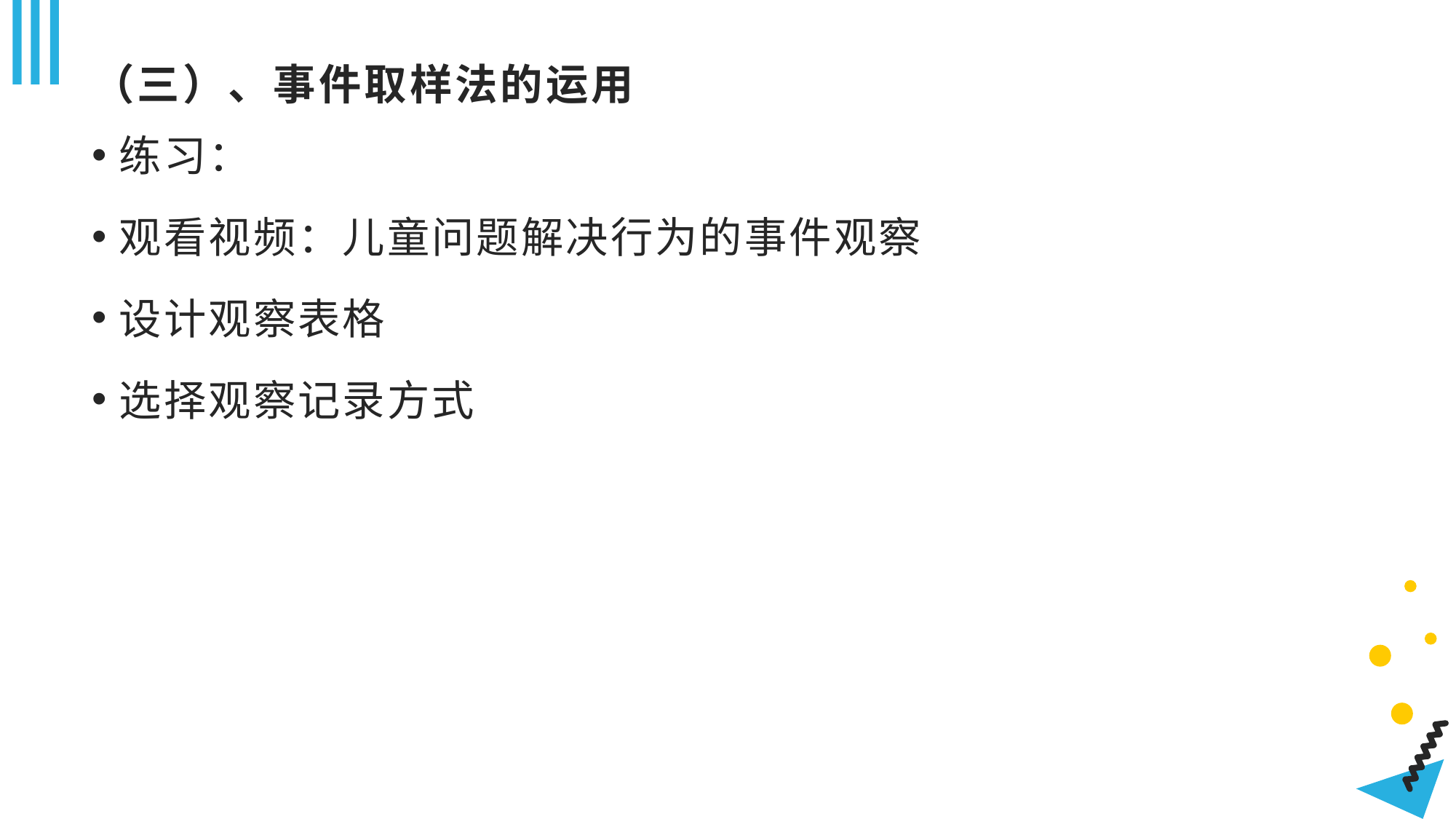

# （三）、事件取样法的运用
练习：
观看视频：儿童问题解决行为的事件观察
设计观察表格
选择观察记录方式